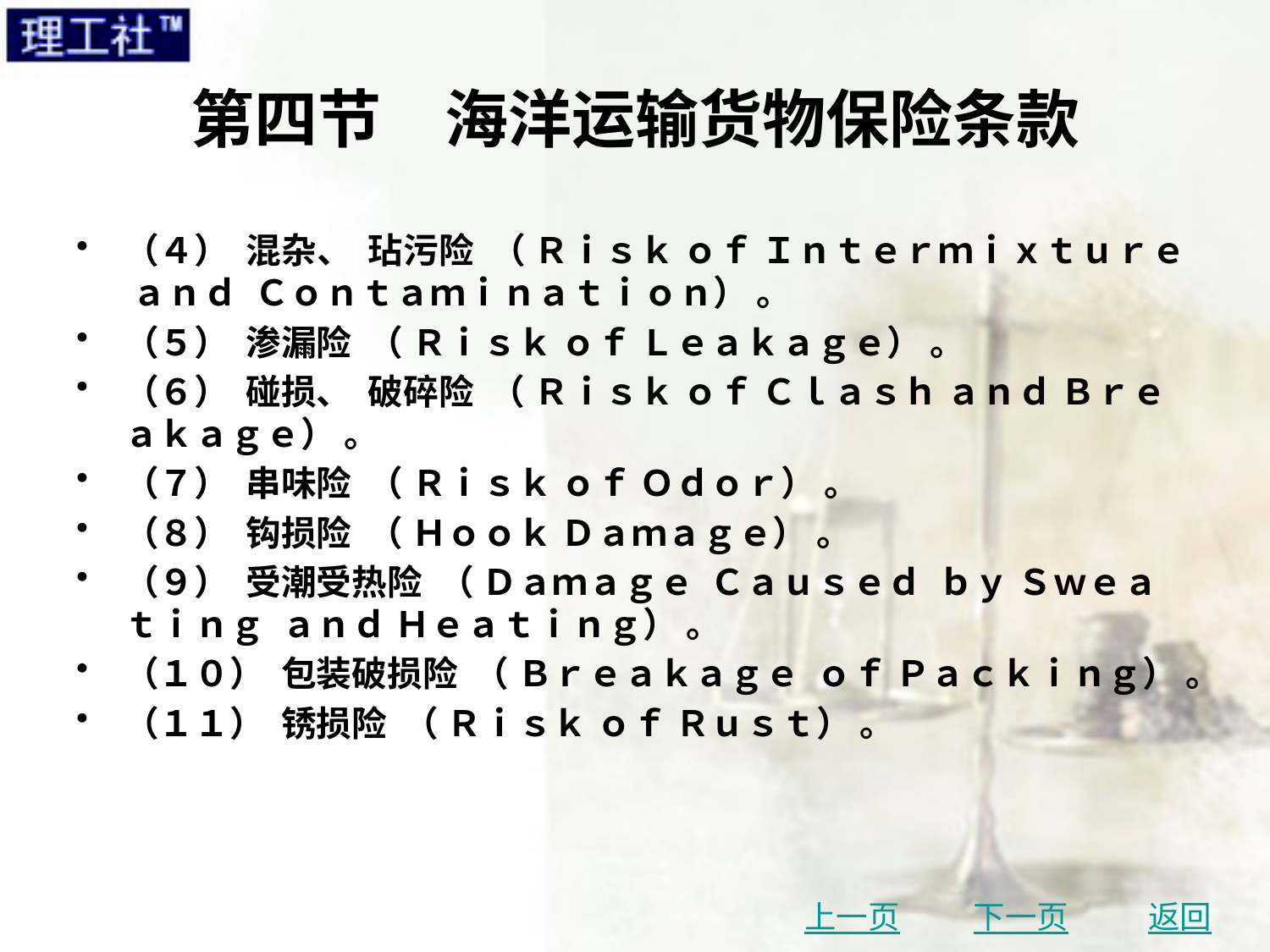

# 第四节　海洋运输货物保险条款
（４）  混杂、  玷污险  （ Ｒｉｓｋ ｏｆ Ｉｎｔｅｒｍｉｘｔｕｒｅ  ａｎｄ  Ｃｏｎｔａｍｉｎａｔｉｏｎ） 。
（５）  渗漏险  （ Ｒｉｓｋ ｏｆ Ｌｅａｋａｇｅ） 。
（６）  碰损、  破碎险  （ Ｒｉｓｋ ｏｆ Ｃｌａｓｈ ａｎｄ Ｂｒｅａｋａｇｅ） 。
（７）  串味险  （ Ｒｉｓｋ ｏｆ Ｏｄｏｒ） 。
（８）  钩损险  （ Ｈｏｏｋ Ｄａｍａｇｅ） 。
（９）  受潮受热险  （ Ｄａｍａｇｅ  Ｃａｕｓｅｄ  ｂｙ Ｓｗｅａｔｉｎｇ  ａｎｄ Ｈｅａｔｉｎｇ） 。
（１０）  包装破损险  （ Ｂｒｅａｋａｇｅ  ｏｆ Ｐａｃｋｉｎｇ） 。
（１１）  锈损险  （ Ｒｉｓｋ ｏｆ Ｒｕｓｔ） 。

上一页
下一页
返回